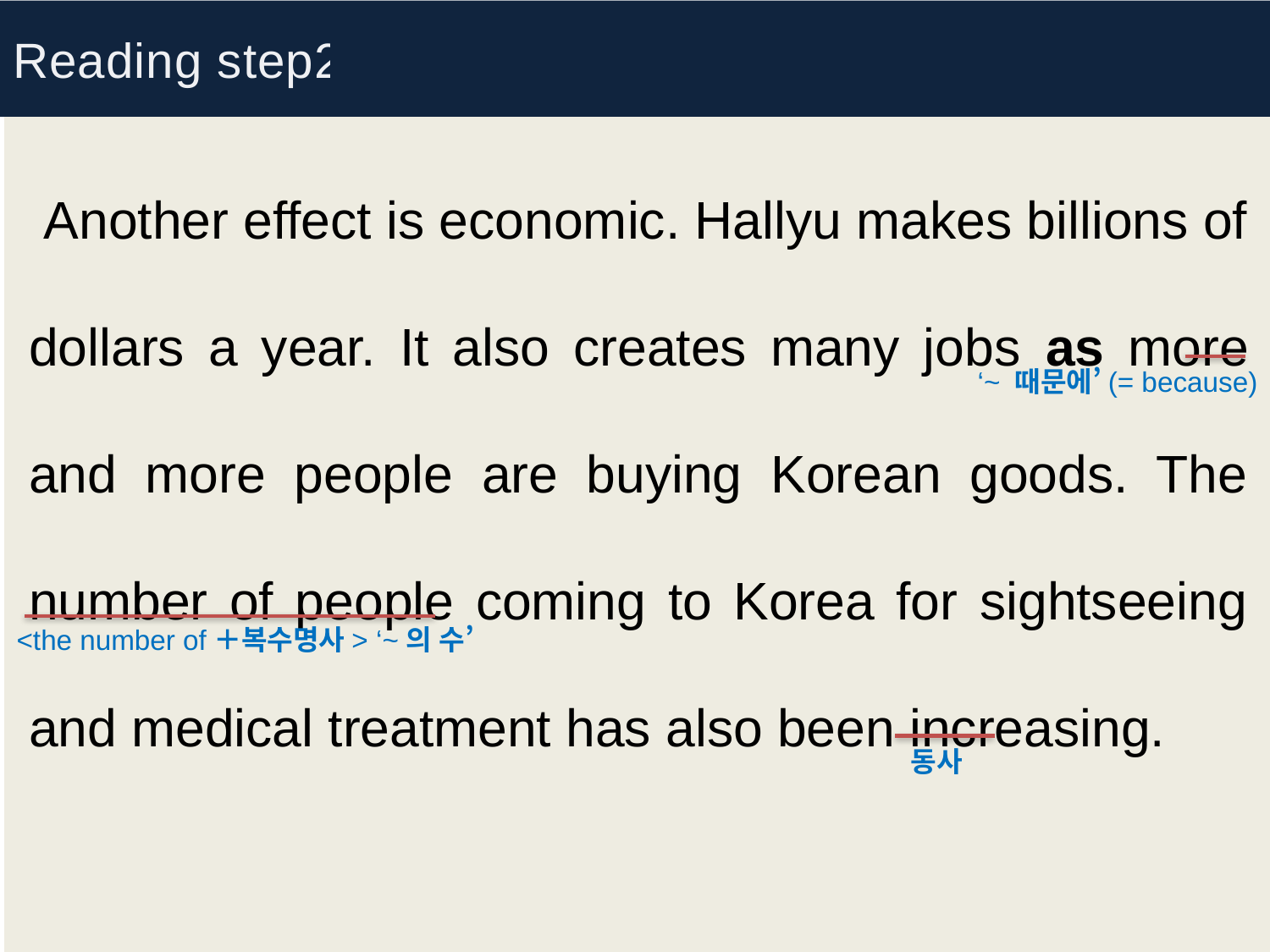

Reading step2
 Another effect is economic. Hallyu makes billions of dollars a year. It also creates many jobs as more and more people are buying Korean goods. The number of people coming to Korea for sightseeing and medical treatment has also been increasing.
‘~ 때문에’(= because)
<the number of＋복수명사> ‘~의 수’
동사